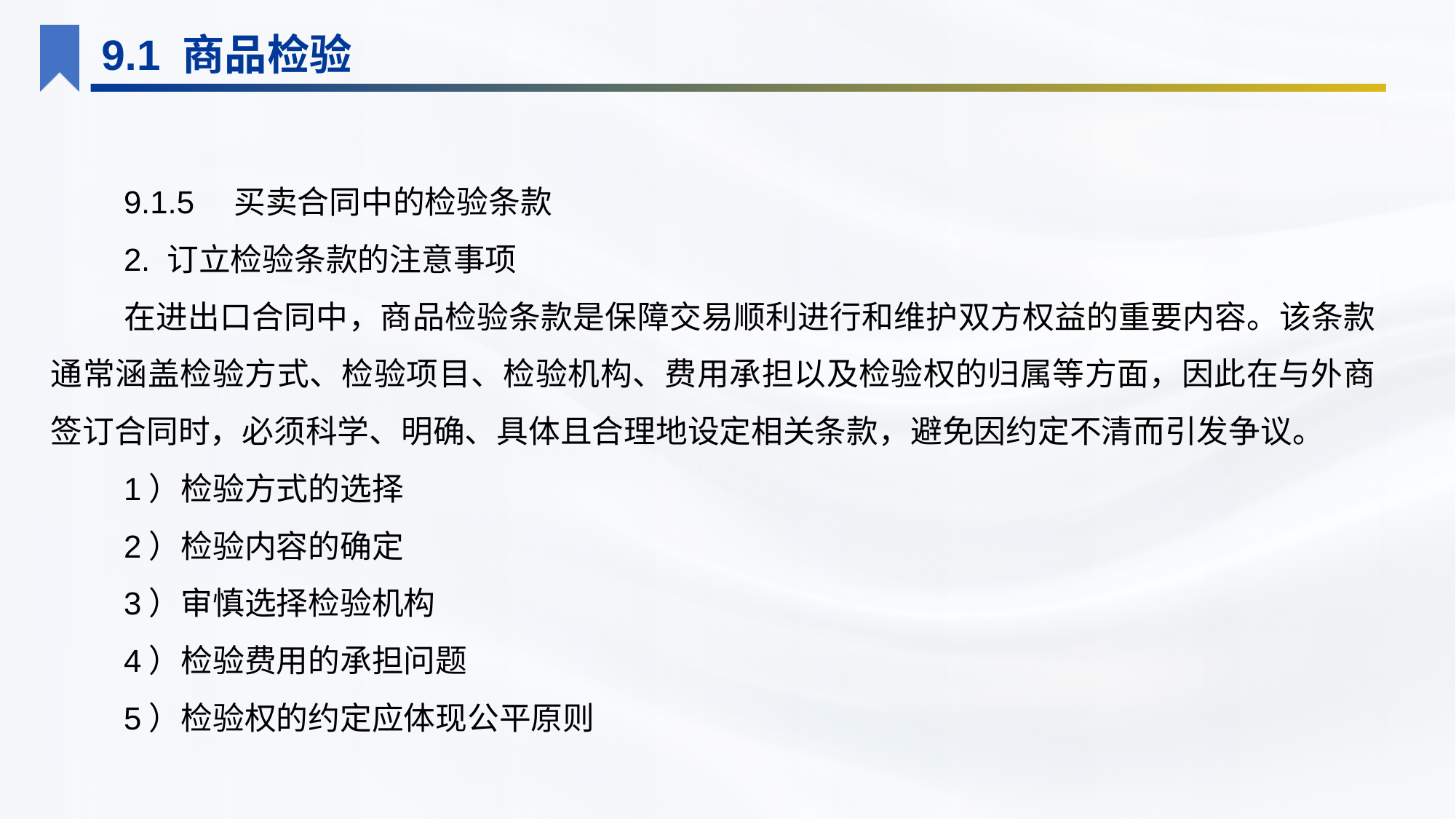

9.1 商品检验
9.1.5　买卖合同中的检验条款
2. 订立检验条款的注意事项
在进出口合同中，商品检验条款是保障交易顺利进行和维护双方权益的重要内容。该条款通常涵盖检验方式、检验项目、检验机构、费用承担以及检验权的归属等方面，因此在与外商签订合同时，必须科学、明确、具体且合理地设定相关条款，避免因约定不清而引发争议。
1）检验方式的选择
2）检验内容的确定
3）审慎选择检验机构
4）检验费用的承担问题
5）检验权的约定应体现公平原则